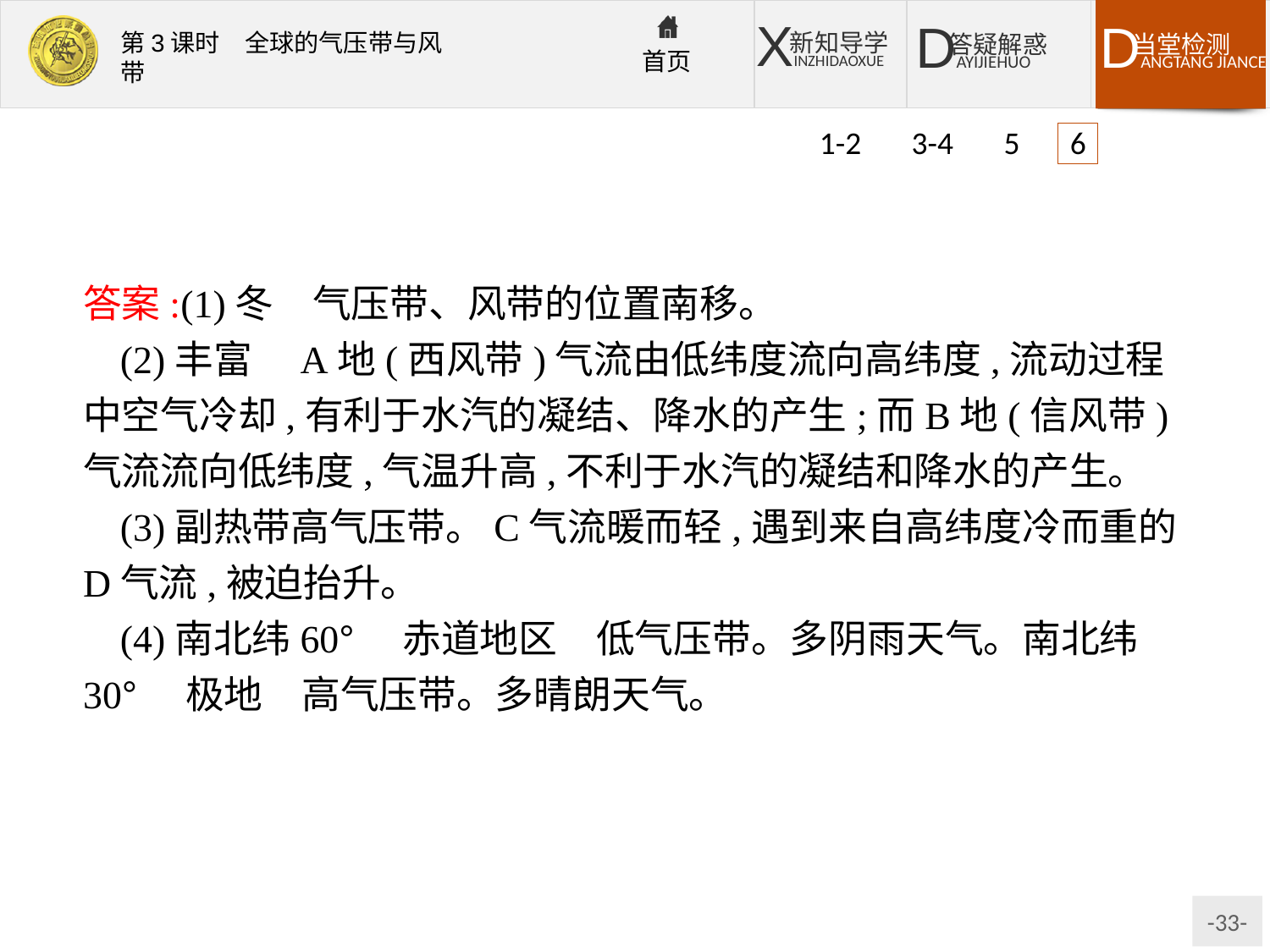

1-2       3-4       5       6

答案:(1)冬　气压带、风带的位置南移。
(2)丰富　A地(西风带)气流由低纬度流向高纬度,流动过程中空气冷却,有利于水汽的凝结、降水的产生;而B地(信风带)气流流向低纬度,气温升高,不利于水汽的凝结和降水的产生。
(3)副热带高气压带。C气流暖而轻,遇到来自高纬度冷而重的D气流,被迫抬升。
(4)南北纬60°　赤道地区　低气压带。多阴雨天气。南北纬30°　极地　高气压带。多晴朗天气。